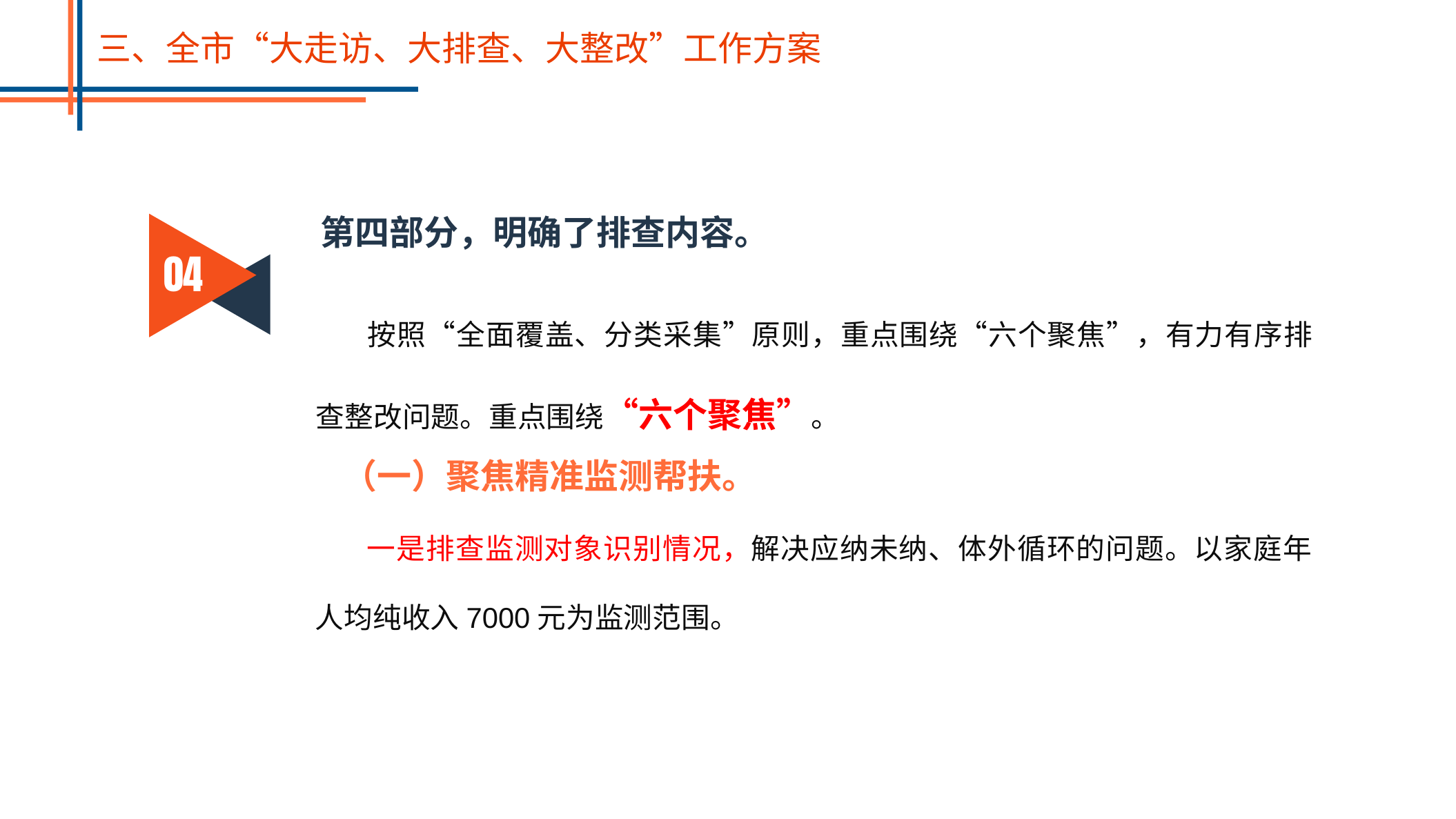

三、全市“大走访、大排查、大整改”工作方案

第四部分，明确了排查内容。
04

按照“全面覆盖、分类采集”原则，重点围绕“六个聚焦”，有力有序排查整改问题。重点围绕“六个聚焦”。
（一）聚焦精准监测帮扶。
一是排查监测对象识别情况，解决应纳未纳、体外循环的问题。以家庭年人均纯收入7000元为监测范围。